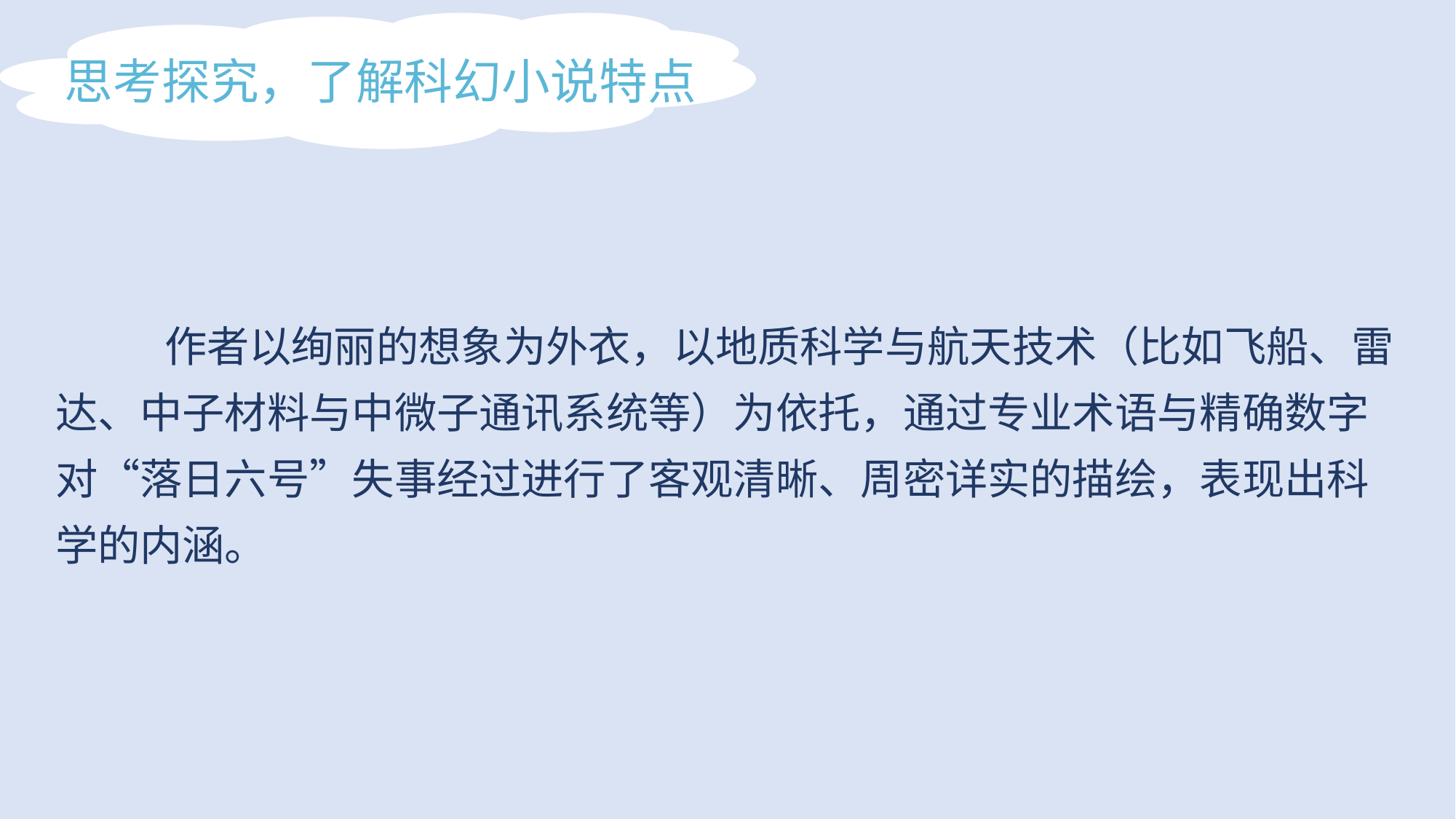

思考探究，了解科幻小说特点
	作者以绚丽的想象为外衣，以地质科学与航天技术（比如飞船、雷达、中子材料与中微子通讯系统等）为依托，通过专业术语与精确数字对“落日六号”失事经过进行了客观清晰、周密详实的描绘，表现出科学的内涵。